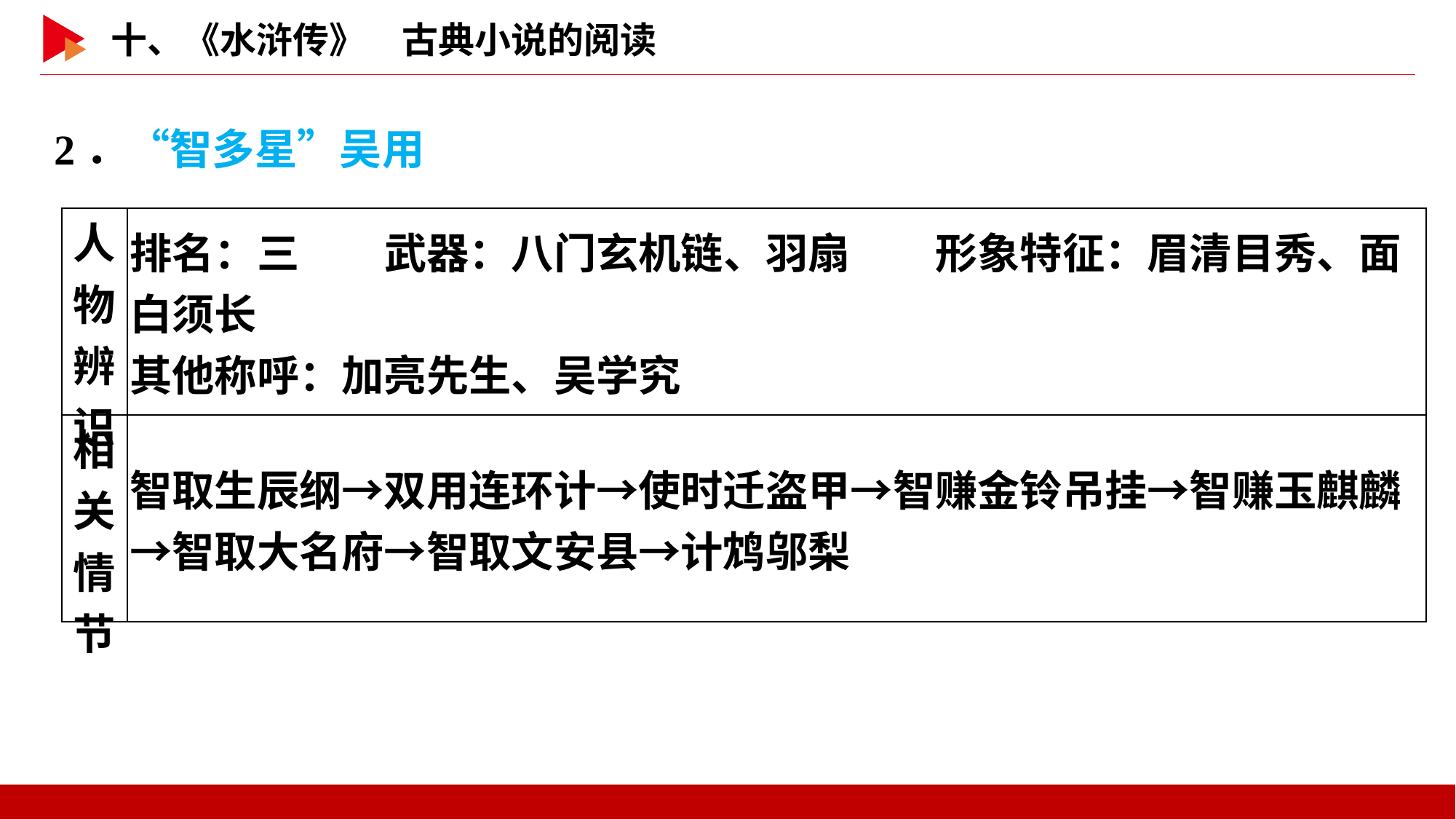

2．“智多星”吴用
| 人物 辨识 | 排名：三　　武器：八门玄机链、羽扇　　形象特征：眉清目秀、面白须长 其他称呼：加亮先生、吴学究 |
| --- | --- |
| 相关 情节 | 智取生辰纲→双用连环计→使时迁盗甲→智赚金铃吊挂→智赚玉麒麟→智取大名府→智取文安县→计鸩邬梨 |